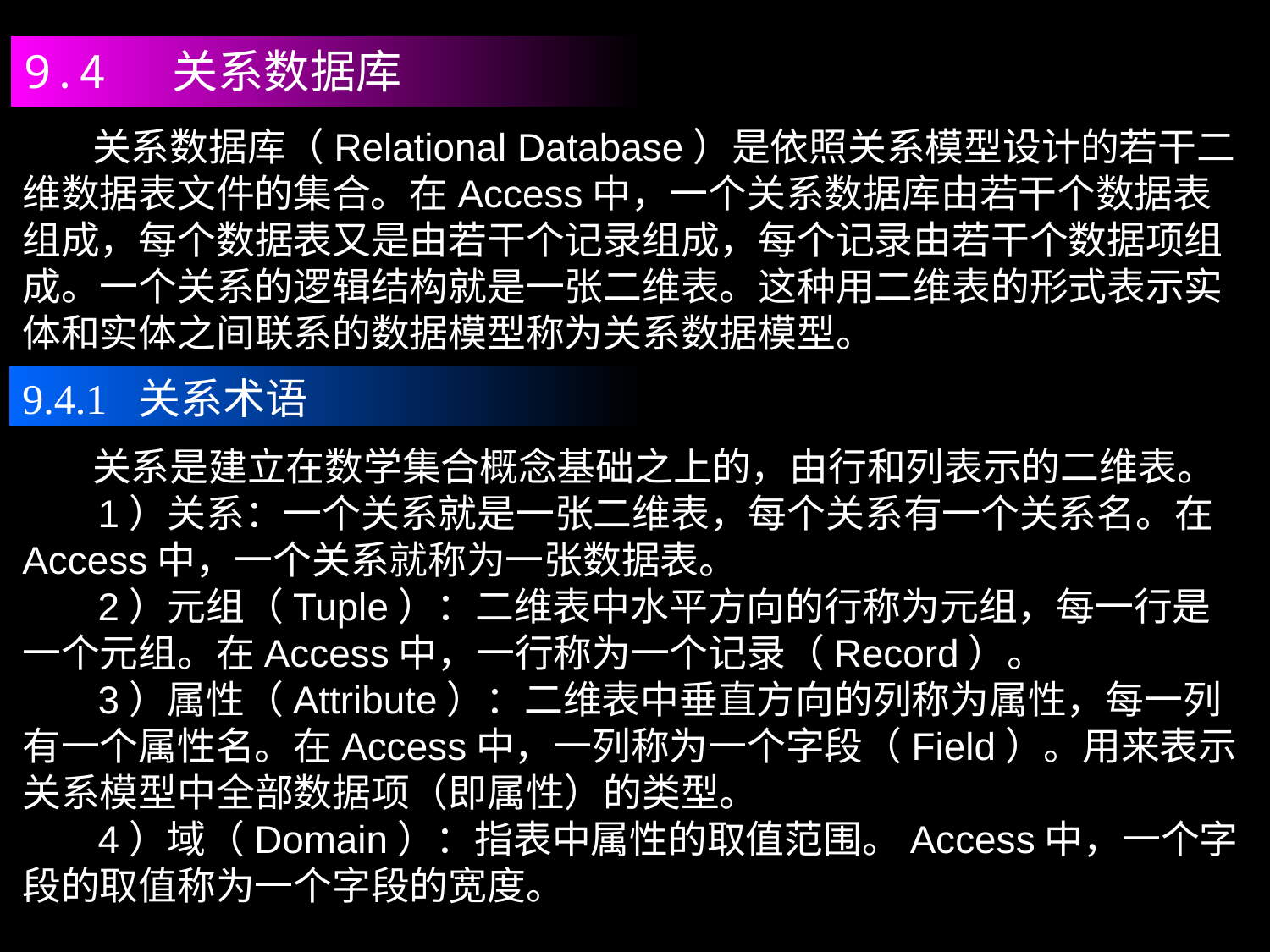

9.4  关系数据库
       关系数据库（Relational Database）是依照关系模型设计的若干二维数据表文件的集合。在Access中，一个关系数据库由若干个数据表组成，每个数据表又是由若干个记录组成，每个记录由若干个数据项组成。一个关系的逻辑结构就是一张二维表。这种用二维表的形式表示实体和实体之间联系的数据模型称为关系数据模型。
9.4.1  关系术语
       关系是建立在数学集合概念基础之上的，由行和列表示的二维表。
       1）关系：一个关系就是一张二维表，每个关系有一个关系名。在Access中，一个关系就称为一张数据表。
       2）元组（Tuple）：二维表中水平方向的行称为元组，每一行是一个元组。在Access中，一行称为一个记录（Record）。
       3）属性（Attribute）：二维表中垂直方向的列称为属性，每一列有一个属性名。在Access中，一列称为一个字段（Field）。用来表示关系模型中全部数据项（即属性）的类型。
       4）域（Domain）：指表中属性的取值范围。Access中，一个字段的取值称为一个字段的宽度。